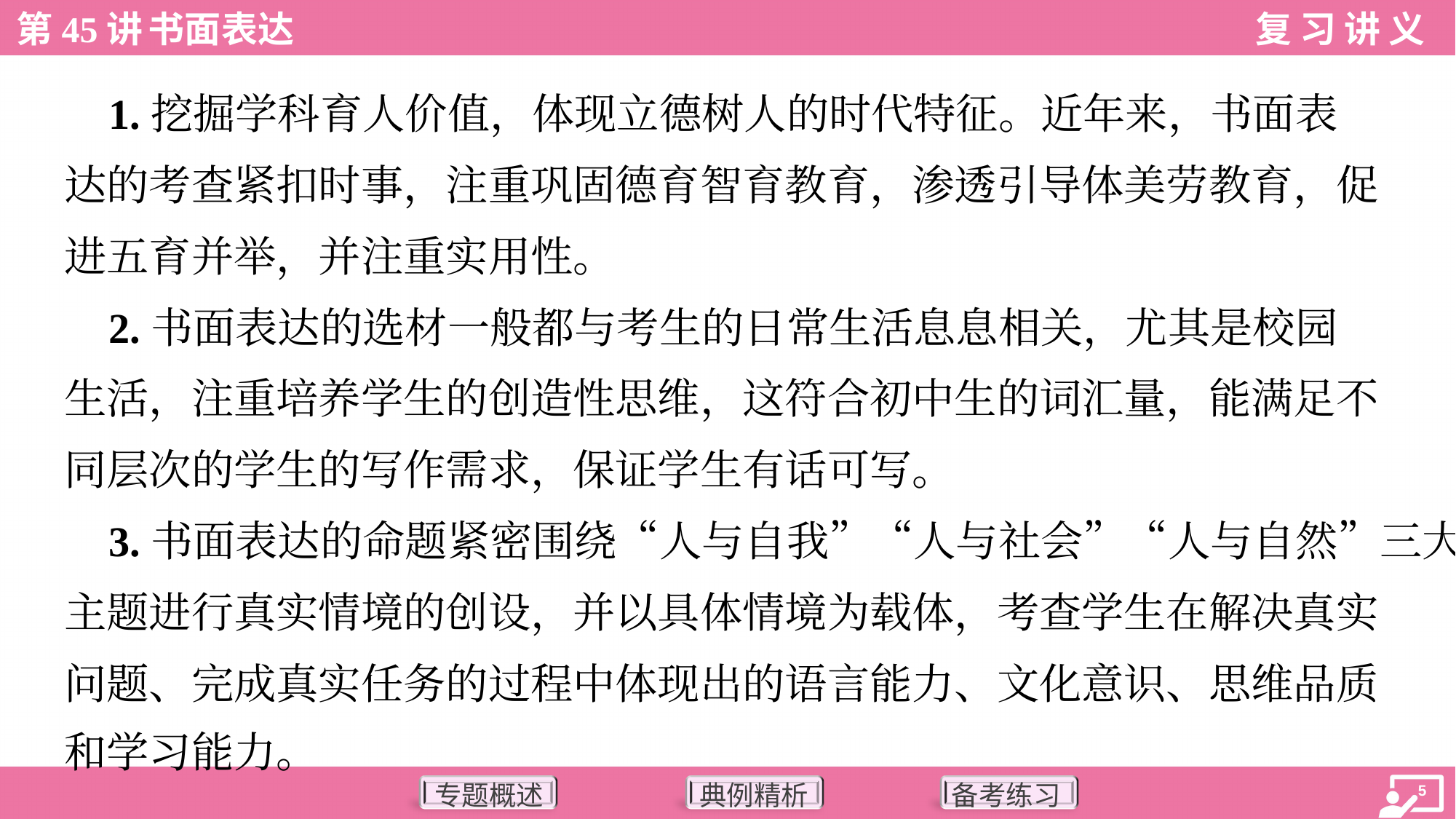

1.挖掘学科育人价值，体现立德树人的时代特征。近年来，书面表
达的考查紧扣时事，注重巩固德育智育教育，渗透引导体美劳教育，促
进五育并举，并注重实用性。
    2.书面表达的选材一般都与考生的日常生活息息相关，尤其是校园
生活，注重培养学生的创造性思维，这符合初中生的词汇量，能满足不
同层次的学生的写作需求，保证学生有话可写。
    3.书面表达的命题紧密围绕“人与自我”“人与社会”“人与自然”三大
主题进行真实情境的创设，并以具体情境为载体，考查学生在解决真实
问题、完成真实任务的过程中体现出的语言能力、文化意识、思维品质
和学习能力。